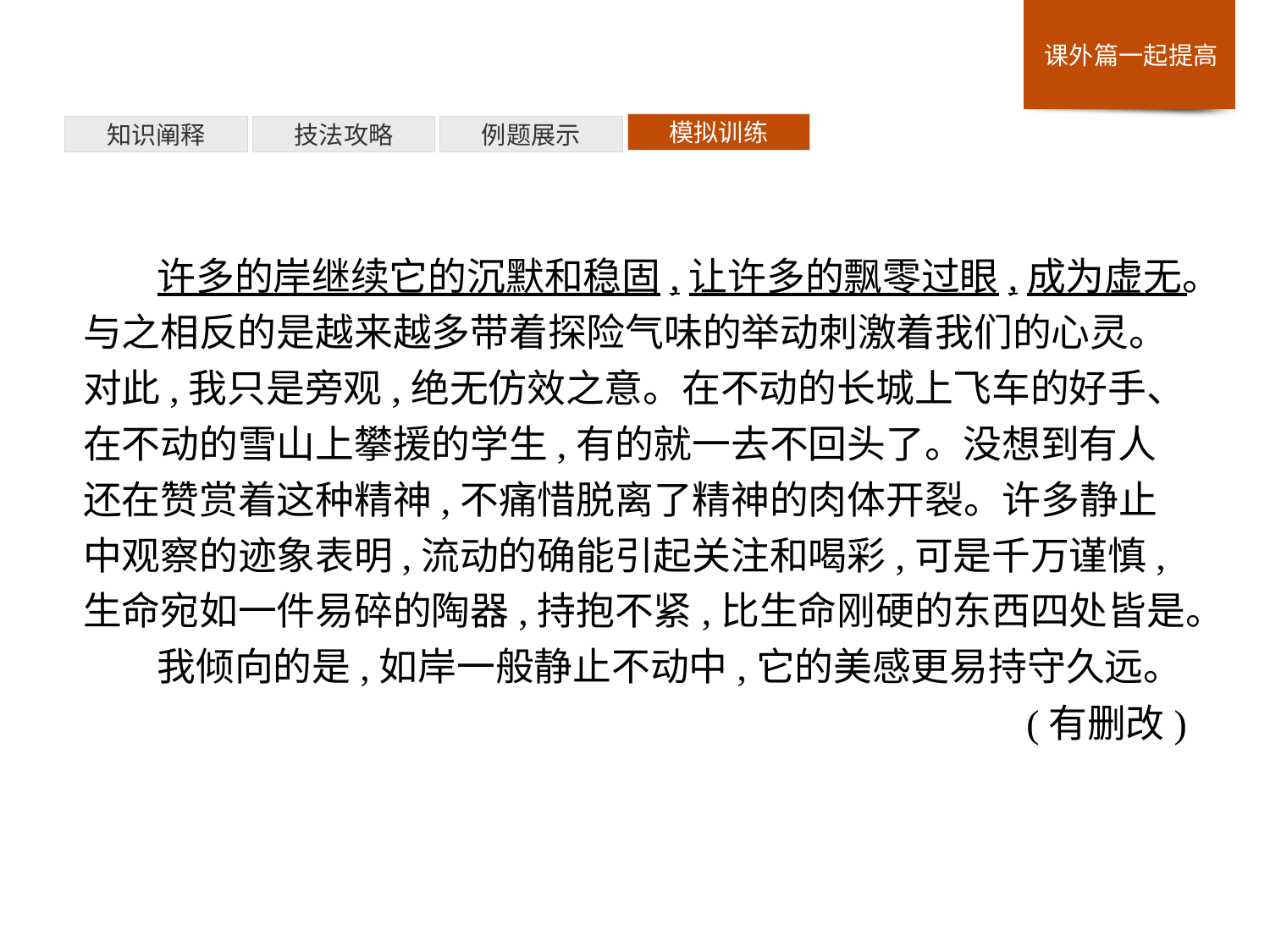

模拟训练
例题展示
技法攻略
知识阐释
许多的岸继续它的沉默和稳固,让许多的飘零过眼,成为虚无。与之相反的是越来越多带着探险气味的举动刺激着我们的心灵。对此,我只是旁观,绝无仿效之意。在不动的长城上飞车的好手、在不动的雪山上攀援的学生,有的就一去不回头了。没想到有人还在赞赏着这种精神,不痛惜脱离了精神的肉体开裂。许多静止中观察的迹象表明,流动的确能引起关注和喝彩,可是千万谨慎,生命宛如一件易碎的陶器,持抱不紧,比生命刚硬的东西四处皆是。
我倾向的是,如岸一般静止不动中,它的美感更易持守久远。
(有删改)